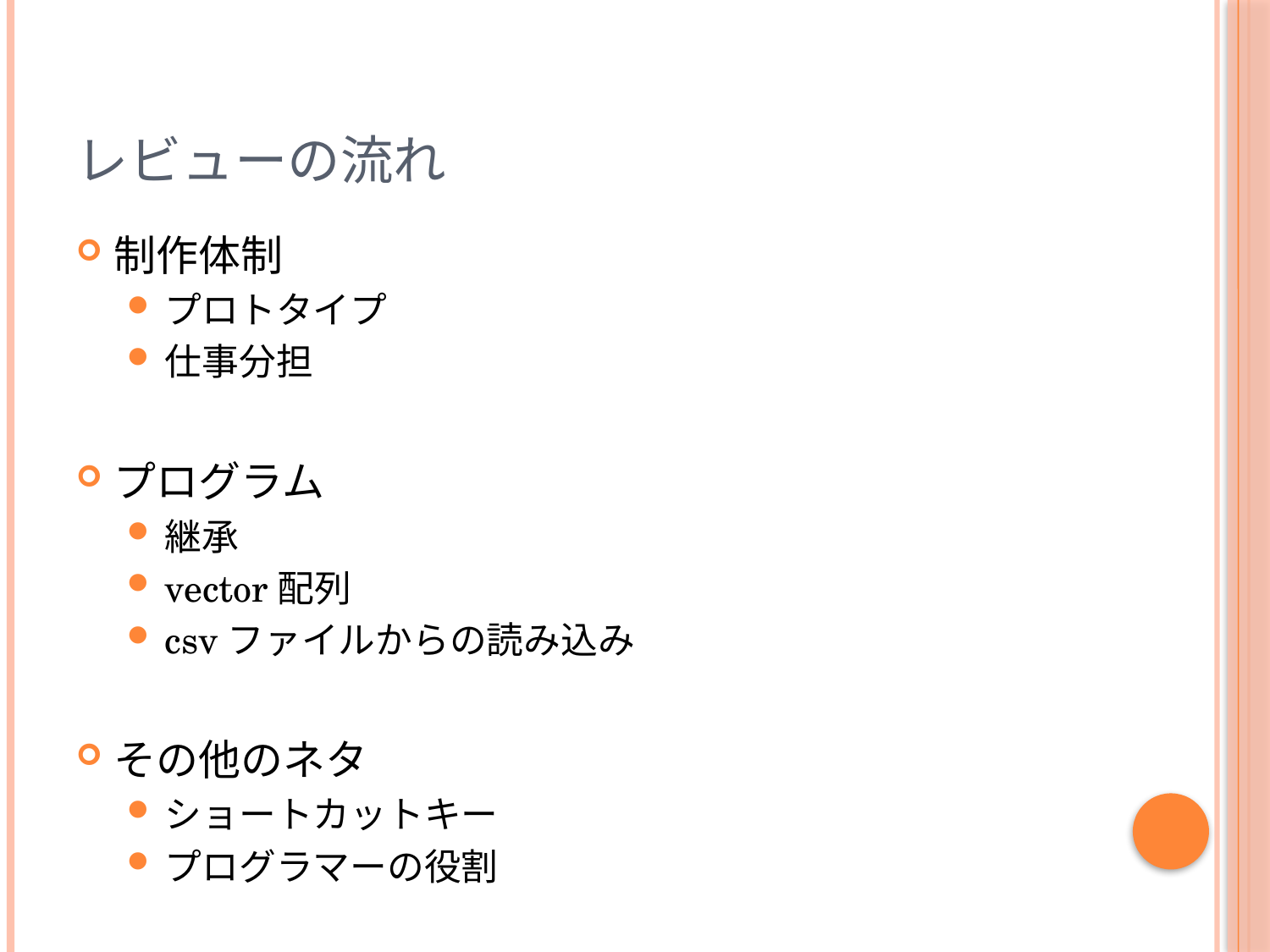

# レビューの流れ
制作体制
プロトタイプ
仕事分担

プログラム
継承
vector配列
csvファイルからの読み込み

その他のネタ
ショートカットキー
プログラマーの役割